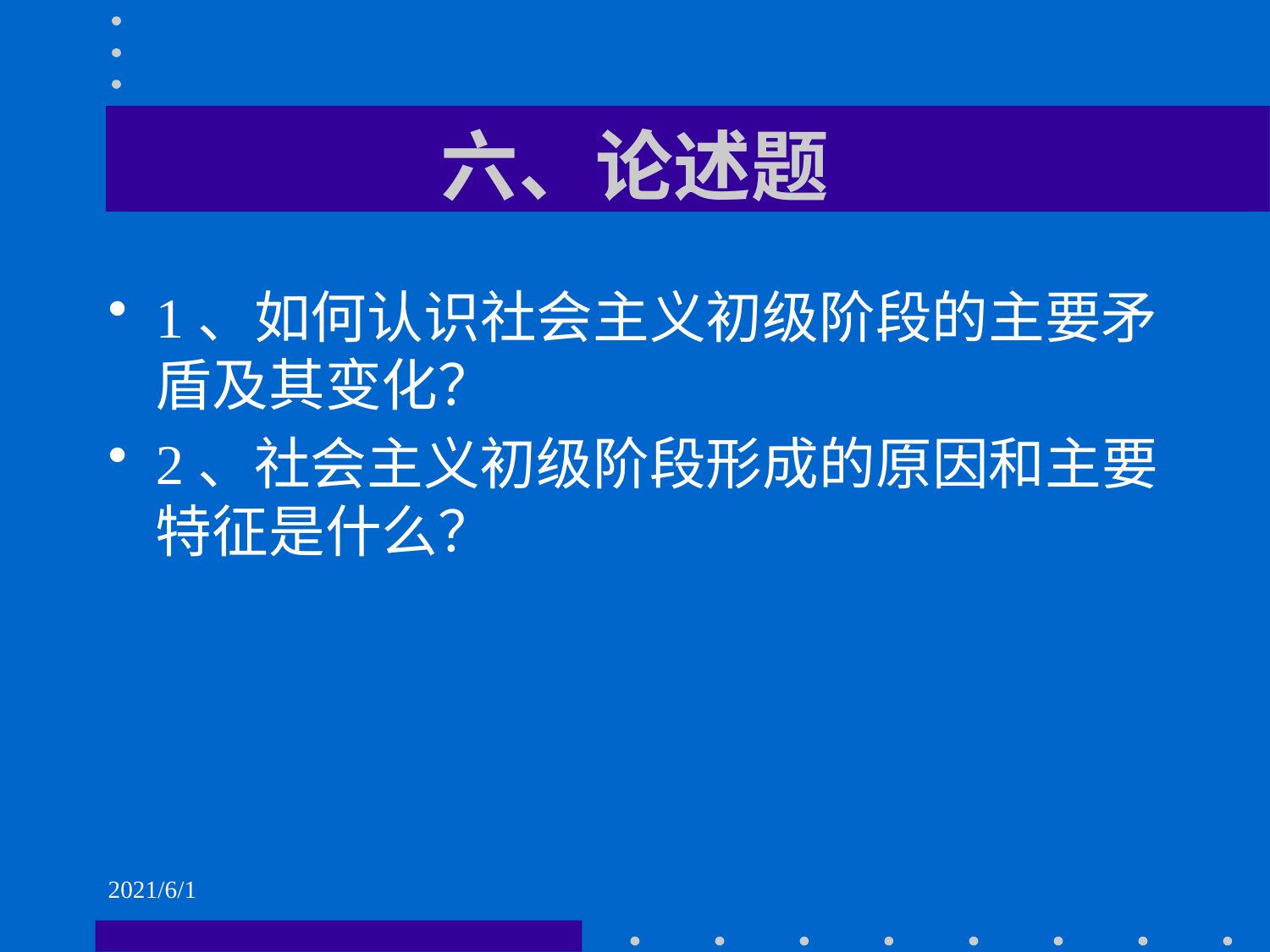

# 六、论述题
1、如何认识社会主义初级阶段的主要矛盾及其变化？
2、社会主义初级阶段形成的原因和主要特征是什么？
2021/6/1